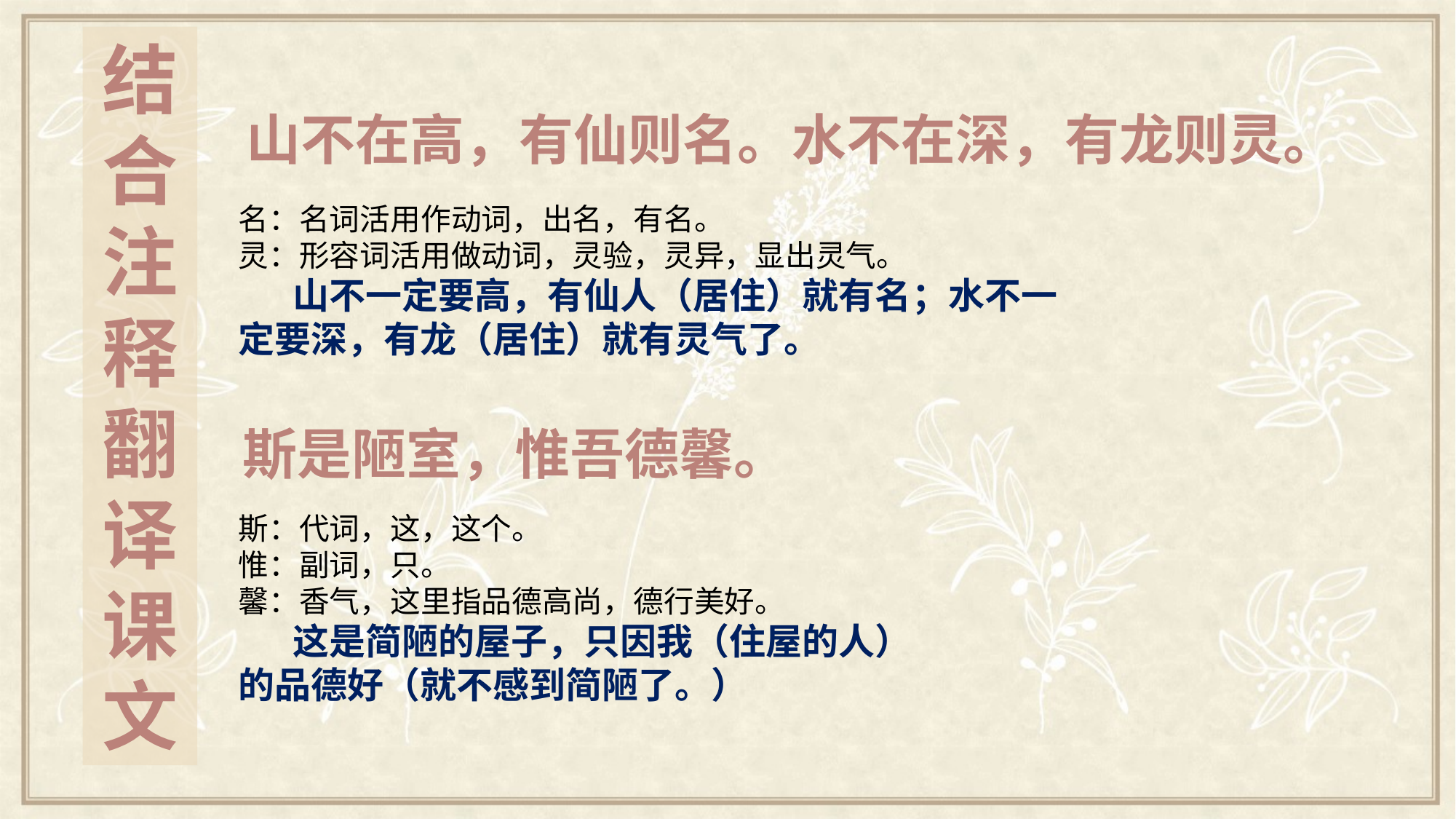

结合注释翻译课文
山不在高，有仙则名。水不在深，有龙则灵。
名：名词活用作动词，出名，有名。
灵：形容词活用做动词，灵验，灵异，显出灵气。
山不一定要高，有仙人（居住）就有名；水不一定要深，有龙（居住）就有灵气了。
斯是陋室，惟吾德馨。
斯：代词，这，这个。
惟：副词，只。
馨：香气，这里指品德高尚，德行美好。
这是简陋的屋子，只因我（住屋的人）的品德好（就不感到简陋了。）